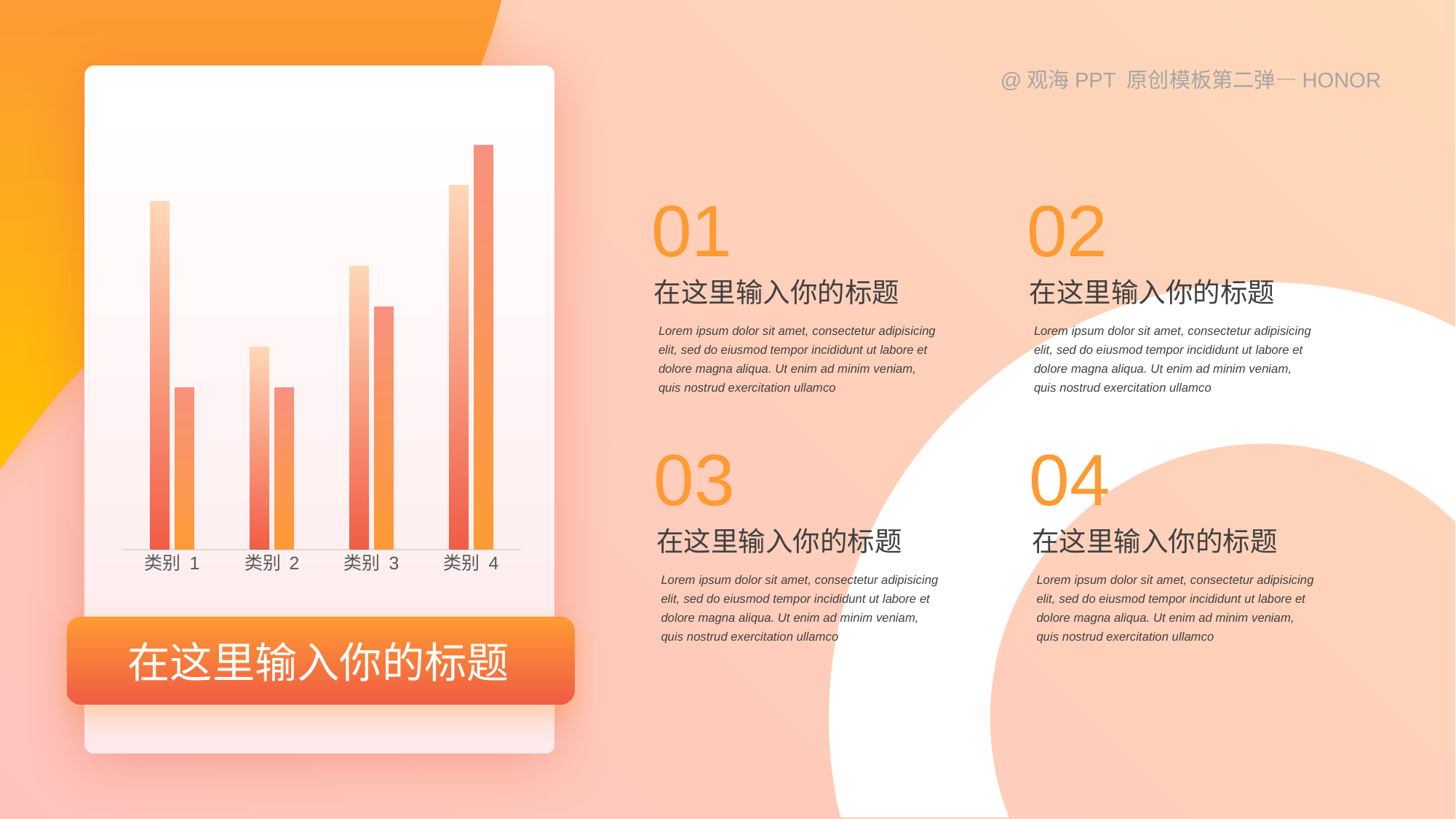

### Chart

| Category | 系列 1 | 系列 3 |
|---|---|---|
| 类别 1 | 4.3 | 2.0 |
| 类别 2 | 2.5 | 2.0 |
| 类别 3 | 3.5 | 3.0 |
| 类别 4 | 4.5 | 5.0 |
@观海PPT 原创模板第二弹—HONOR

01
在这里输入你的标题
Lorem ipsum dolor sit amet, consectetur adipisicing elit, sed do eiusmod tempor incididunt ut labore et dolore magna aliqua. Ut enim ad minim veniam, quis nostrud exercitation ullamco
02
在这里输入你的标题
Lorem ipsum dolor sit amet, consectetur adipisicing elit, sed do eiusmod tempor incididunt ut labore et dolore magna aliqua. Ut enim ad minim veniam, quis nostrud exercitation ullamco

03
在这里输入你的标题
Lorem ipsum dolor sit amet, consectetur adipisicing elit, sed do eiusmod tempor incididunt ut labore et dolore magna aliqua. Ut enim ad minim veniam, quis nostrud exercitation ullamco
04
在这里输入你的标题
Lorem ipsum dolor sit amet, consectetur adipisicing elit, sed do eiusmod tempor incididunt ut labore et dolore magna aliqua. Ut enim ad minim veniam, quis nostrud exercitation ullamco

在这里输入你的标题